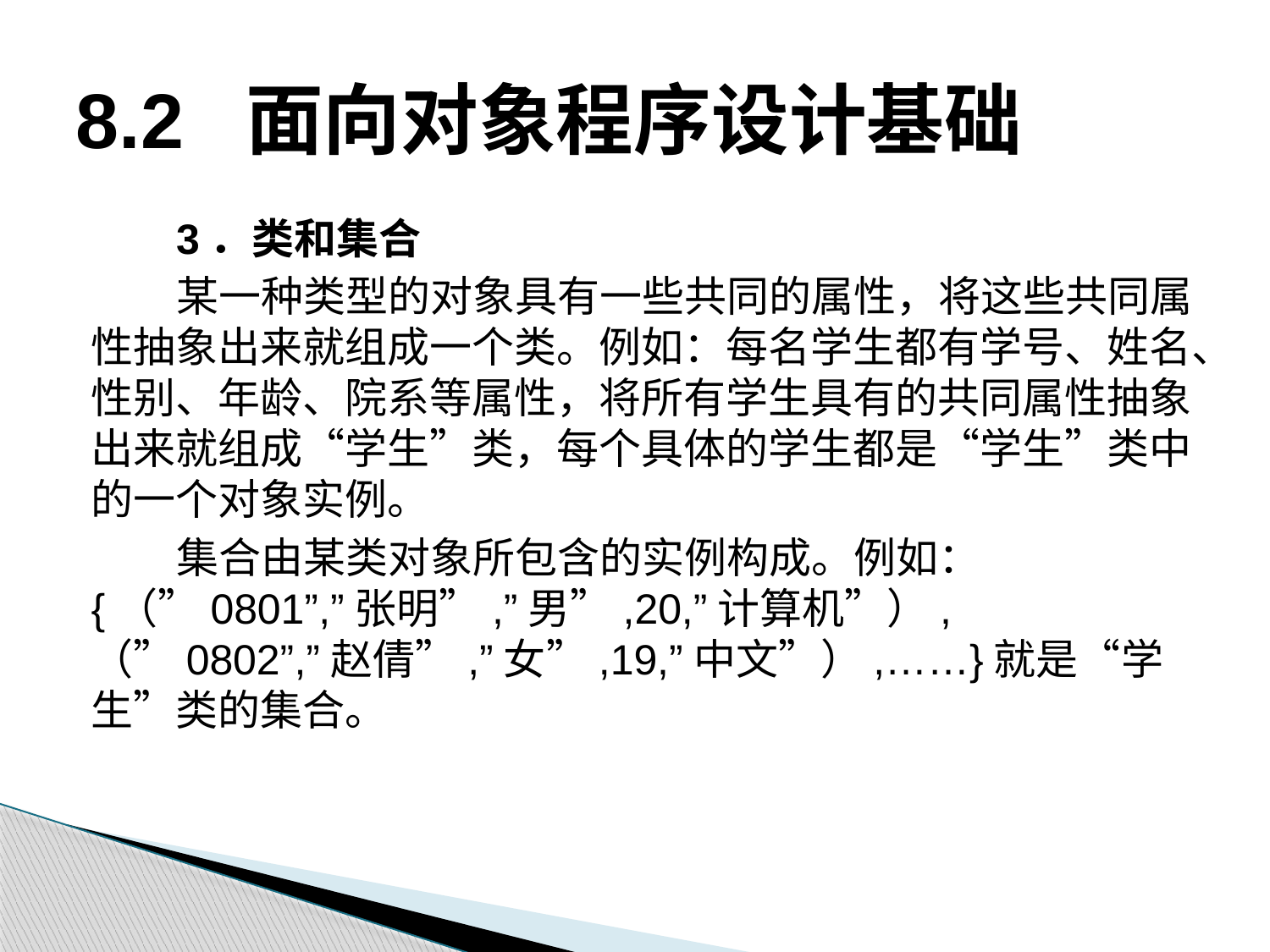

# 8.2  面向对象程序设计基础
3．类和集合
某一种类型的对象具有一些共同的属性，将这些共同属性抽象出来就组成一个类。例如：每名学生都有学号、姓名、性别、年龄、院系等属性，将所有学生具有的共同属性抽象出来就组成“学生”类，每个具体的学生都是“学生”类中的一个对象实例。
集合由某类对象所包含的实例构成。例如：{（”0801”,”张明”,”男”,20,”计算机”）,（”0802”,”赵倩”,”女”,19,”中文”）,……}就是“学生”类的集合。